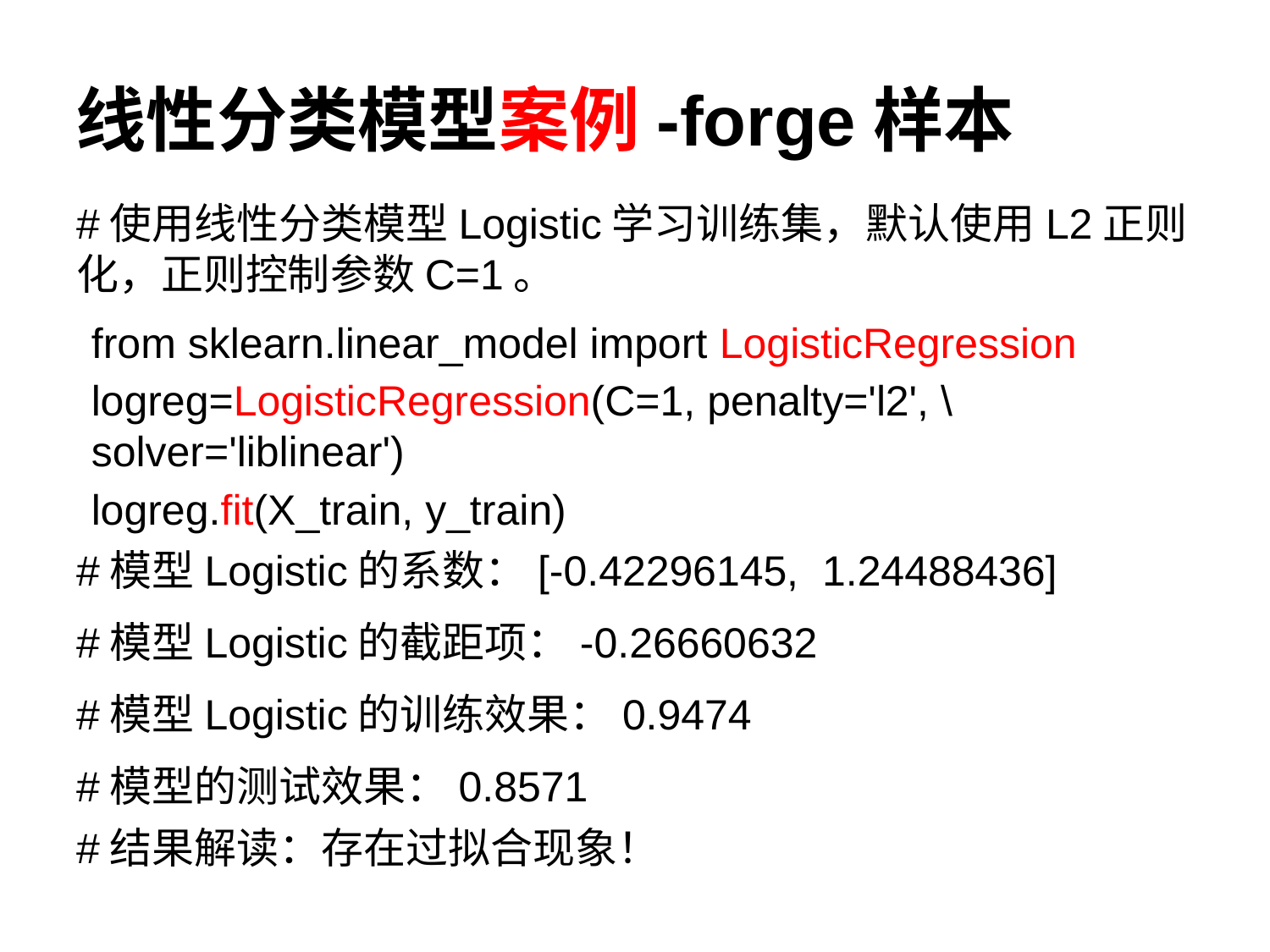

# 线性分类模型案例-forge样本
#使用线性分类模型Logistic学习训练集，默认使用L2正则化，正则控制参数C=1。
from sklearn.linear_model import LogisticRegression
logreg=LogisticRegression(C=1, penalty='l2', \ 	solver='liblinear')
logreg.fit(X_train, y_train)
#模型Logistic的系数：[-0.42296145,  1.24488436]
#模型Logistic的截距项：-0.26660632
#模型Logistic的训练效果：0.9474
#模型的测试效果：0.8571
#结果解读：存在过拟合现象！